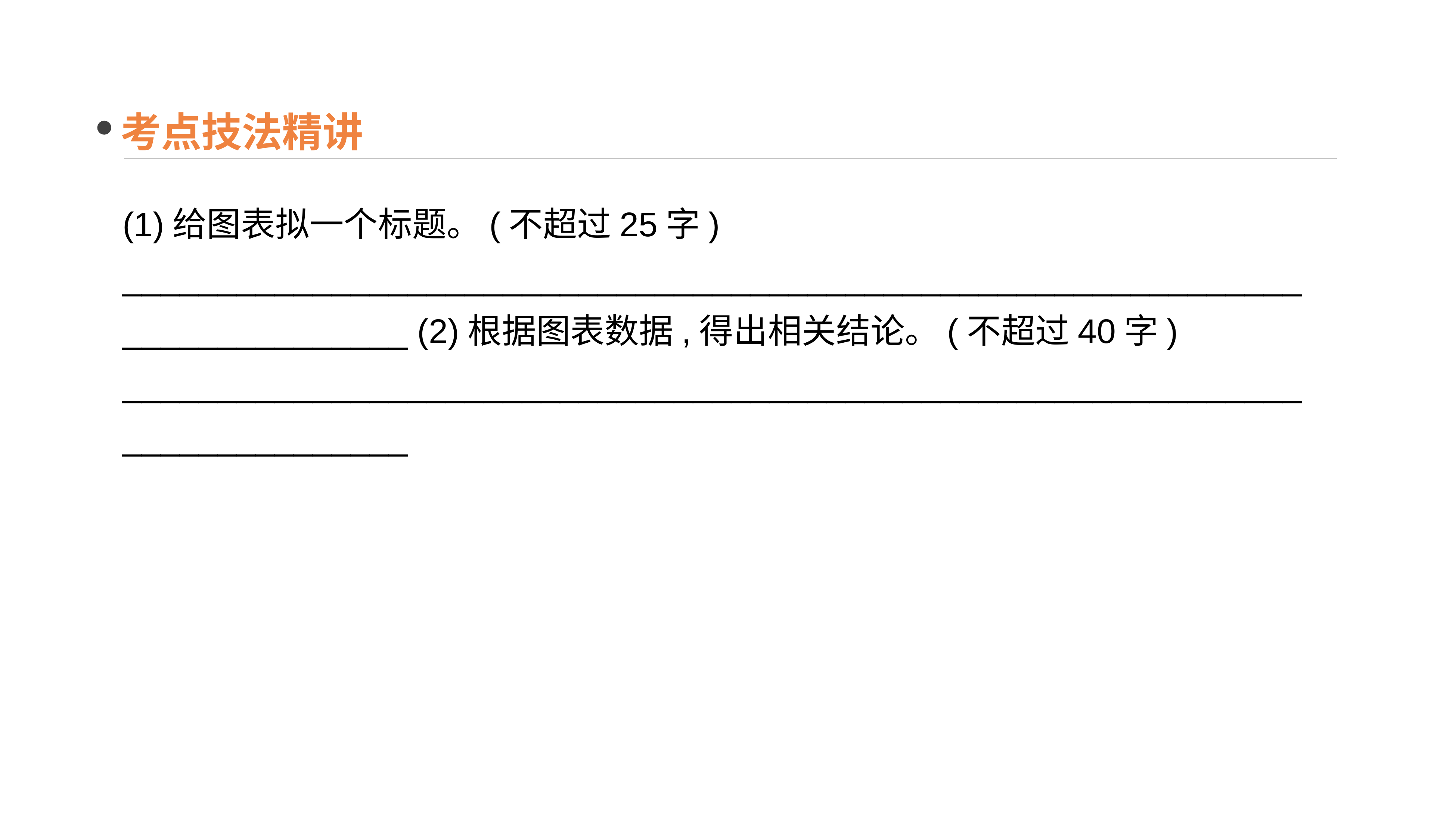

考点技法精讲

(1)给图表拟一个标题。(不超过25字) _____________________________________________________________________________ (2)根据图表数据,得出相关结论。(不超过40字)
_____________________________________________________________________________